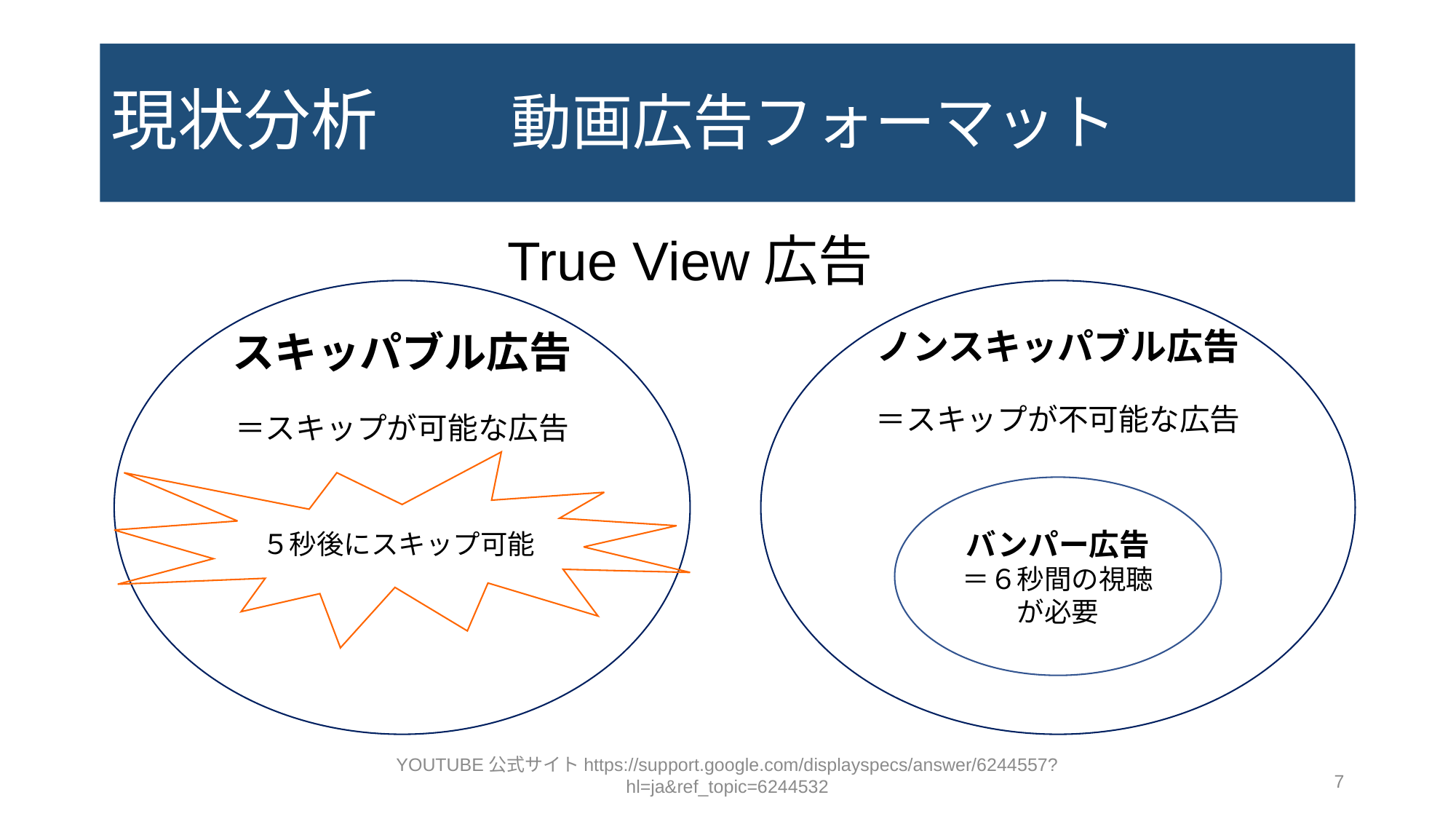

# 現状分析　　動画広告フォーマット
True View広告

スキッパブル広告

＝スキップが可能な広告

ノンスキッパブル広告

＝スキップが不可能な広告

５秒後にスキップ可能
バンパー広告
＝６秒間の視聴が必要
YOUTUBE公式サイトhttps://support.google.com/displayspecs/answer/6244557?hl=ja&ref_topic=6244532
7